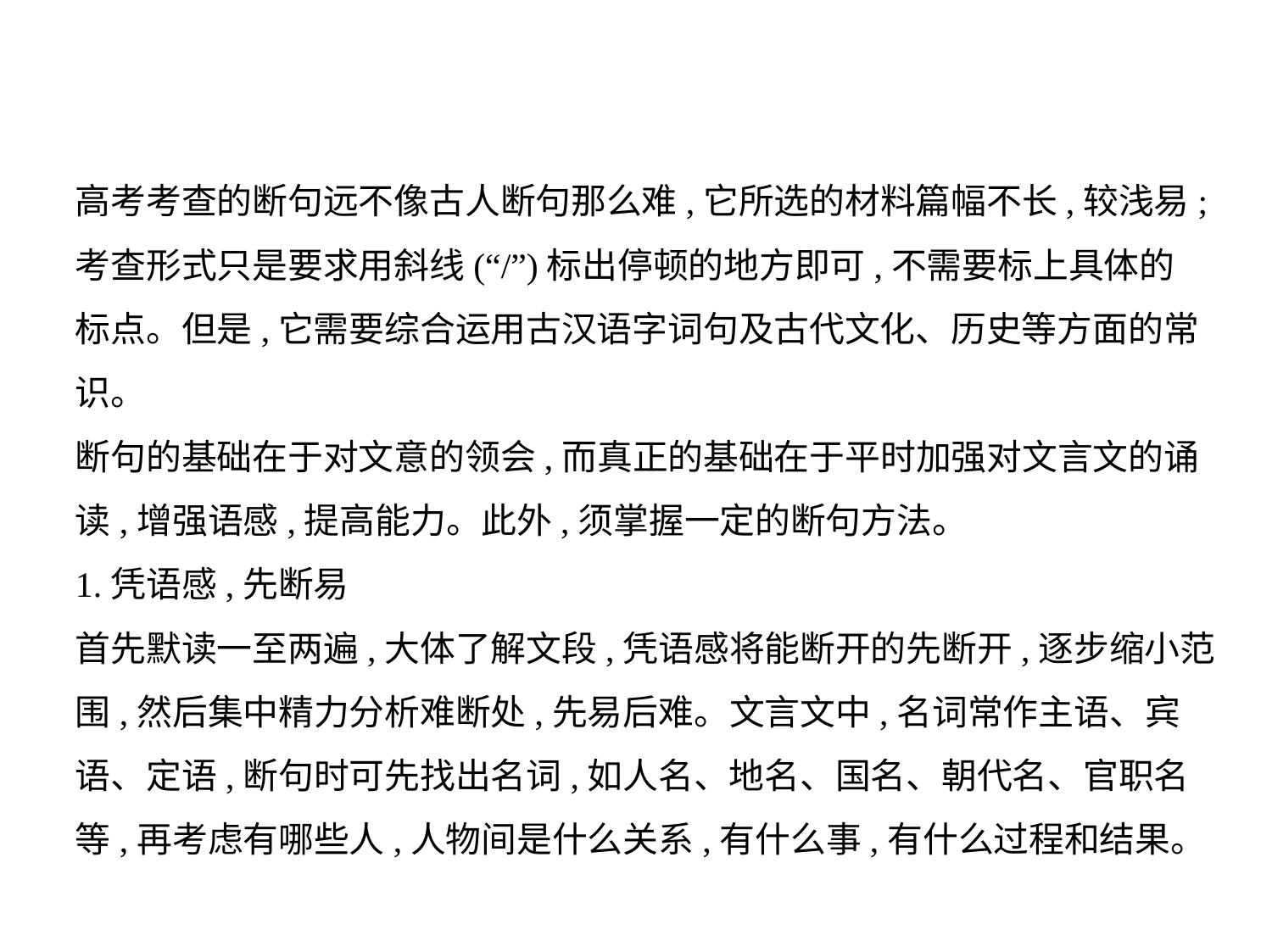

高考考查的断句远不像古人断句那么难,它所选的材料篇幅不长,较浅易;
考查形式只是要求用斜线(“/”)标出停顿的地方即可,不需要标上具体的
标点。但是,它需要综合运用古汉语字词句及古代文化、历史等方面的常
识。
断句的基础在于对文意的领会,而真正的基础在于平时加强对文言文的诵
读,增强语感,提高能力。此外,须掌握一定的断句方法。
1.凭语感,先断易
首先默读一至两遍,大体了解文段,凭语感将能断开的先断开,逐步缩小范
围,然后集中精力分析难断处,先易后难。文言文中,名词常作主语、宾
语、定语,断句时可先找出名词,如人名、地名、国名、朝代名、官职名
等,再考虑有哪些人,人物间是什么关系,有什么事,有什么过程和结果。